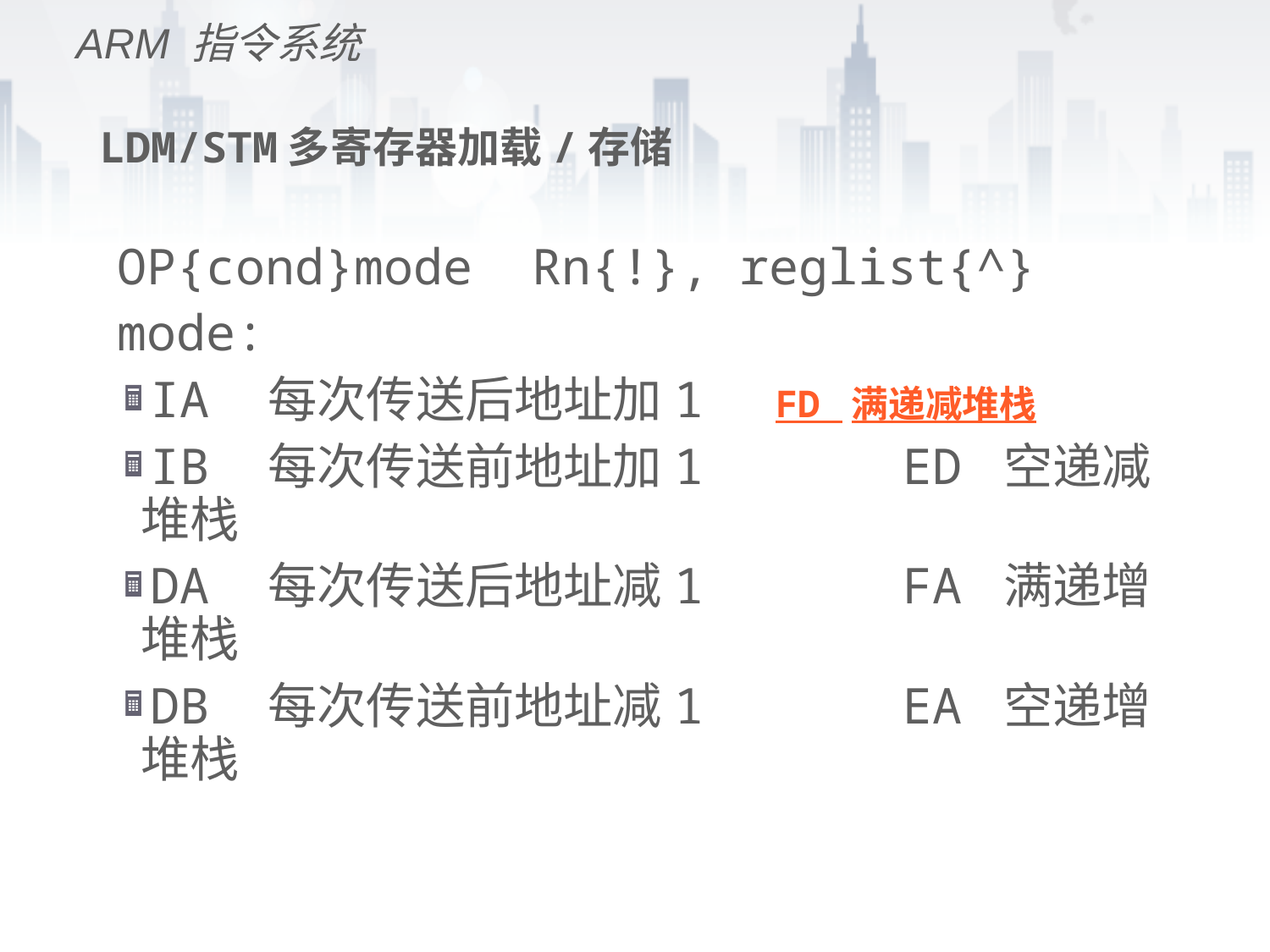

ARM 指令系统
# LDM/STM多寄存器加载/存储
OP{cond}mode  Rn{!}, reglist{^}
mode:
IA	每次传送后地址加1	FD 满递减堆栈
IB	每次传送前地址加1		ED 空递减堆栈
DA	每次传送后地址减1		FA 满递增堆栈
DB	每次传送前地址减1		EA 空递增堆栈